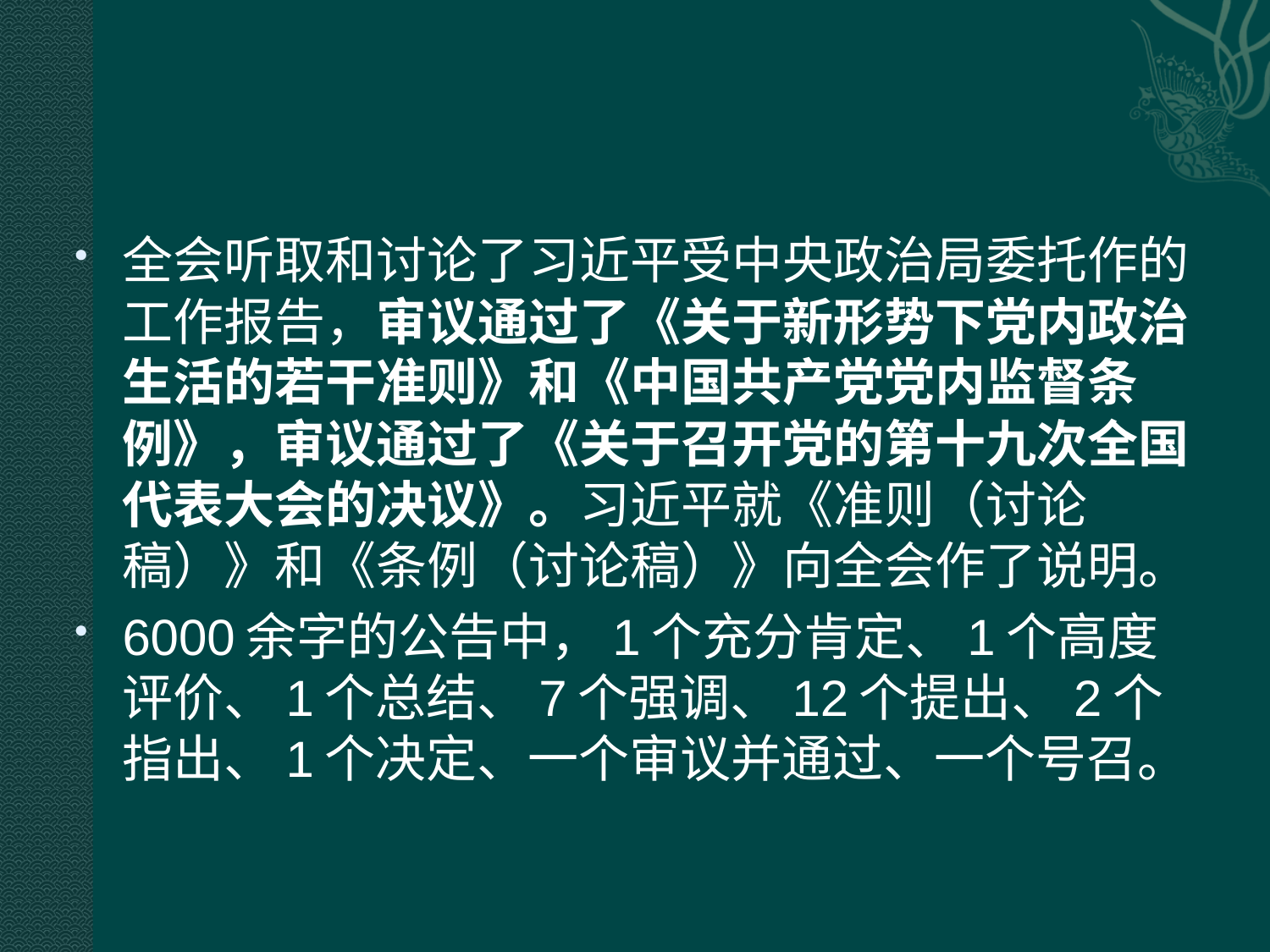

#
全会听取和讨论了习近平受中央政治局委托作的工作报告，审议通过了《关于新形势下党内政治生活的若干准则》和《中国共产党党内监督条例》，审议通过了《关于召开党的第十九次全国代表大会的决议》。习近平就《准则（讨论稿）》和《条例（讨论稿）》向全会作了说明。
6000余字的公告中，1个充分肯定、1个高度评价、1个总结、7个强调、12个提出、2个指出、1个决定、一个审议并通过、一个号召。